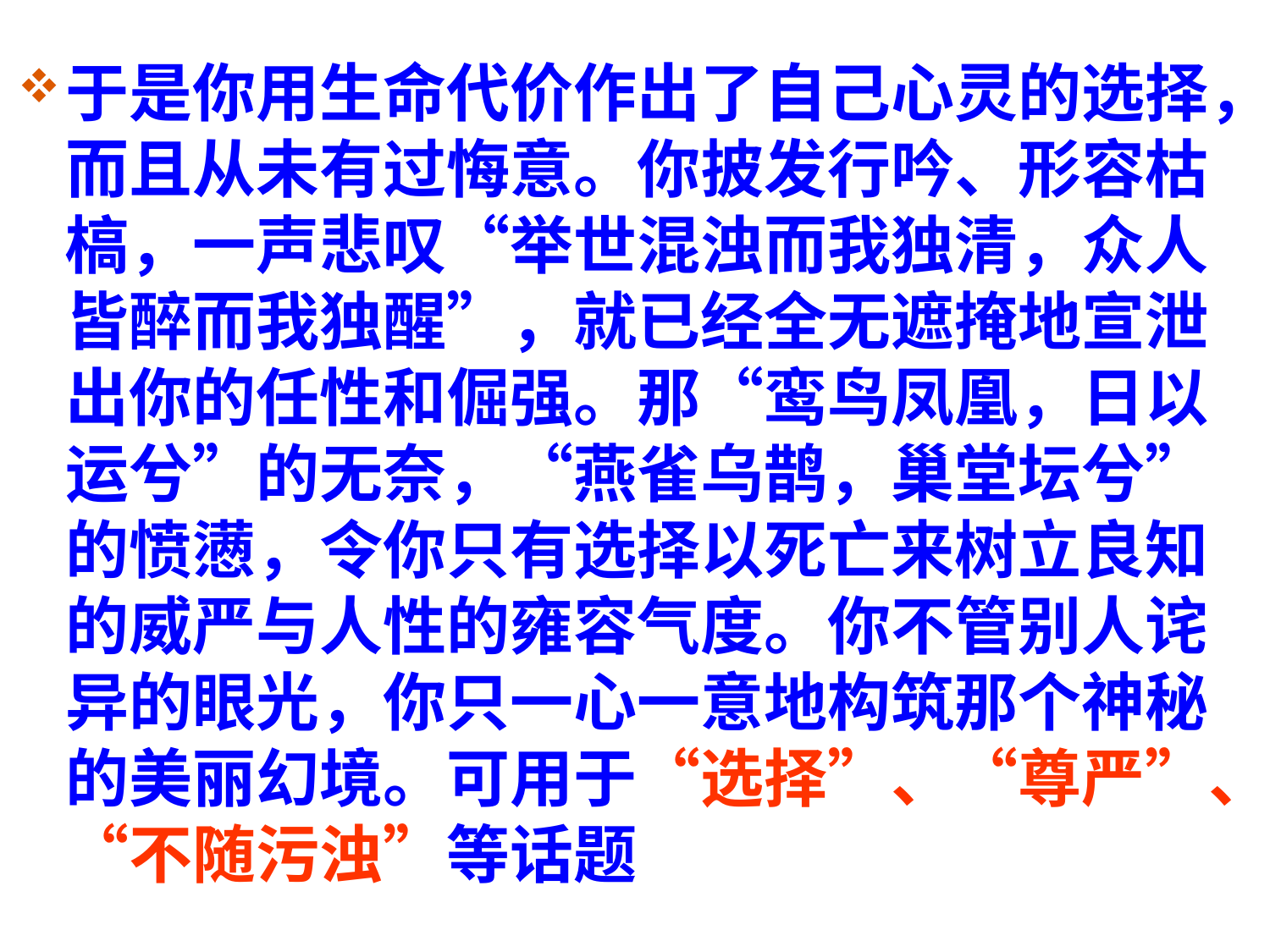

于是你用生命代价作出了自己心灵的选择，而且从未有过悔意。你披发行吟、形容枯槁，一声悲叹“举世混浊而我独清，众人皆醉而我独醒”，就已经全无遮掩地宣泄出你的任性和倔强。那“鸾鸟凤凰，日以运兮”的无奈，“燕雀乌鹊，巢堂坛兮”的愤懑，令你只有选择以死亡来树立良知的威严与人性的雍容气度。你不管别人诧异的眼光，你只一心一意地构筑那个神秘的美丽幻境。可用于“选择”、“尊严”、“不随污浊”等话题